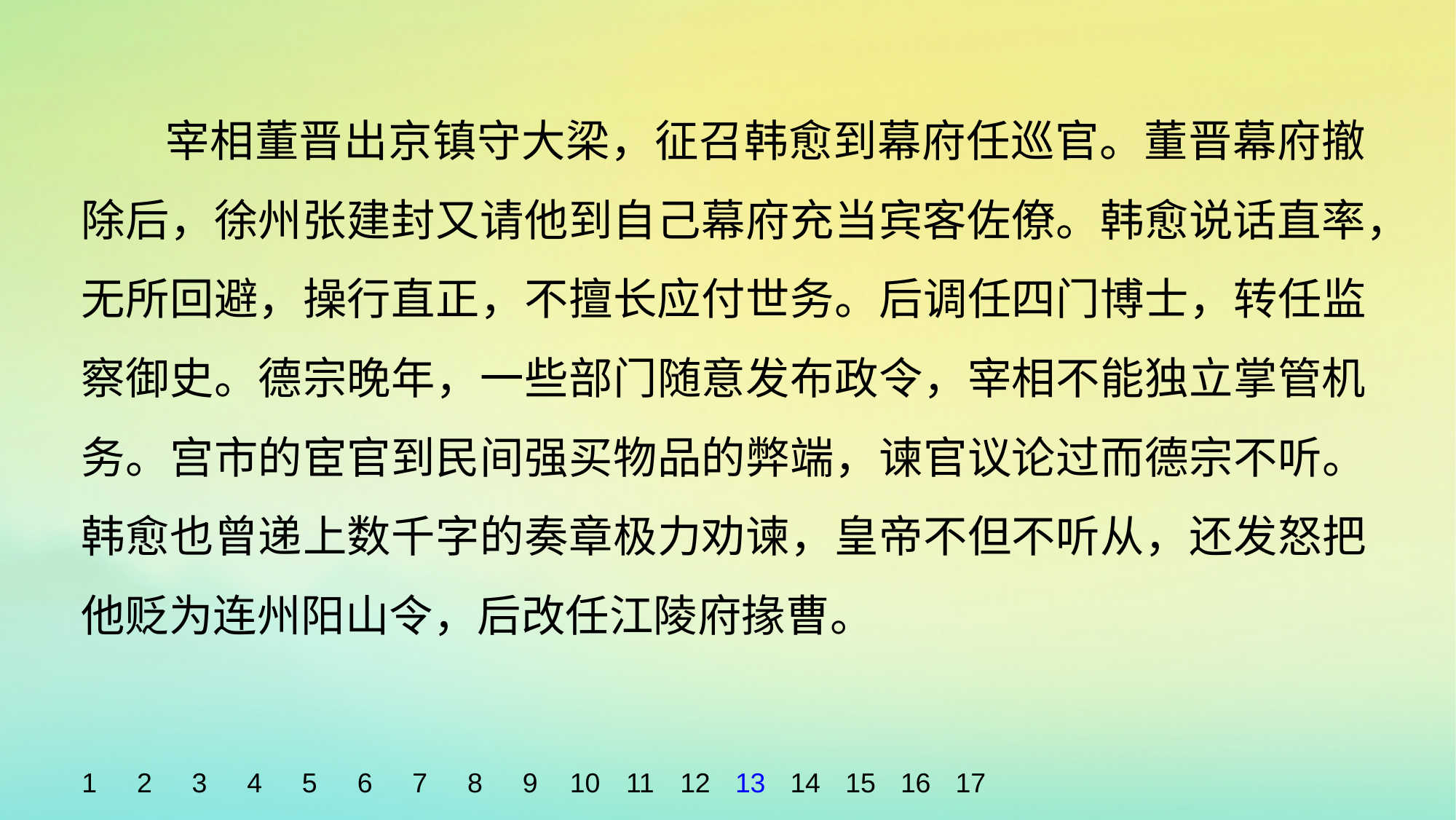

宰相董晋出京镇守大梁，征召韩愈到幕府任巡官。董晋幕府撤除后，徐州张建封又请他到自己幕府充当宾客佐僚。韩愈说话直率，无所回避，操行直正，不擅长应付世务。后调任四门博士，转任监察御史。德宗晚年，一些部门随意发布政令，宰相不能独立掌管机务。宫市的宦官到民间强买物品的弊端，谏官议论过而德宗不听。韩愈也曾递上数千字的奏章极力劝谏，皇帝不但不听从，还发怒把他贬为连州阳山令，后改任江陵府掾曹。
1
2
3
4
5
6
7
8
9
10
11
12
13
14
15
16
17